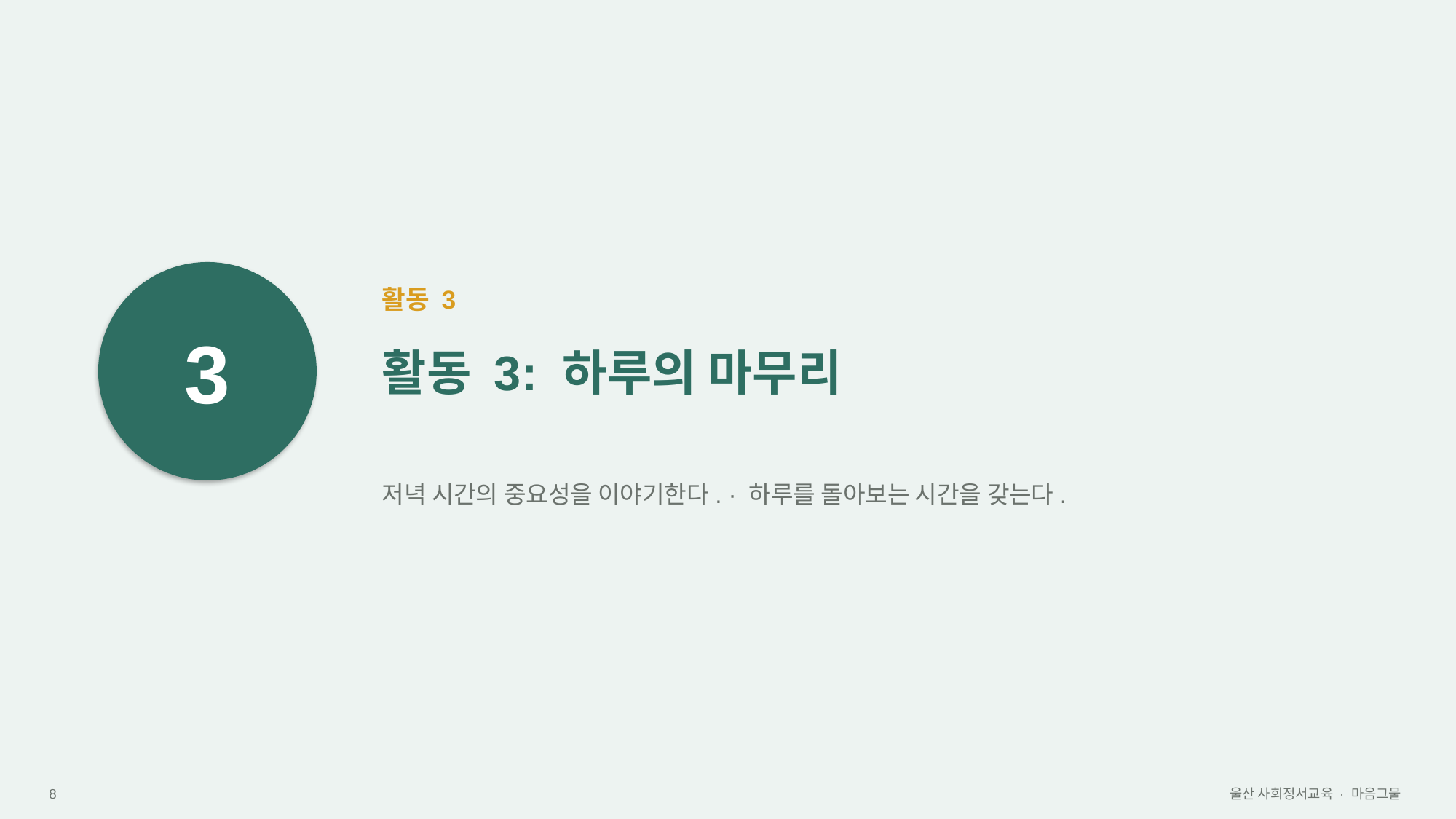

3
활동 3
활동 3: 하루의 마무리
저녁 시간의 중요성을 이야기한다. · 하루를 돌아보는 시간을 갖는다.
8
울산 사회정서교육 · 마음그물